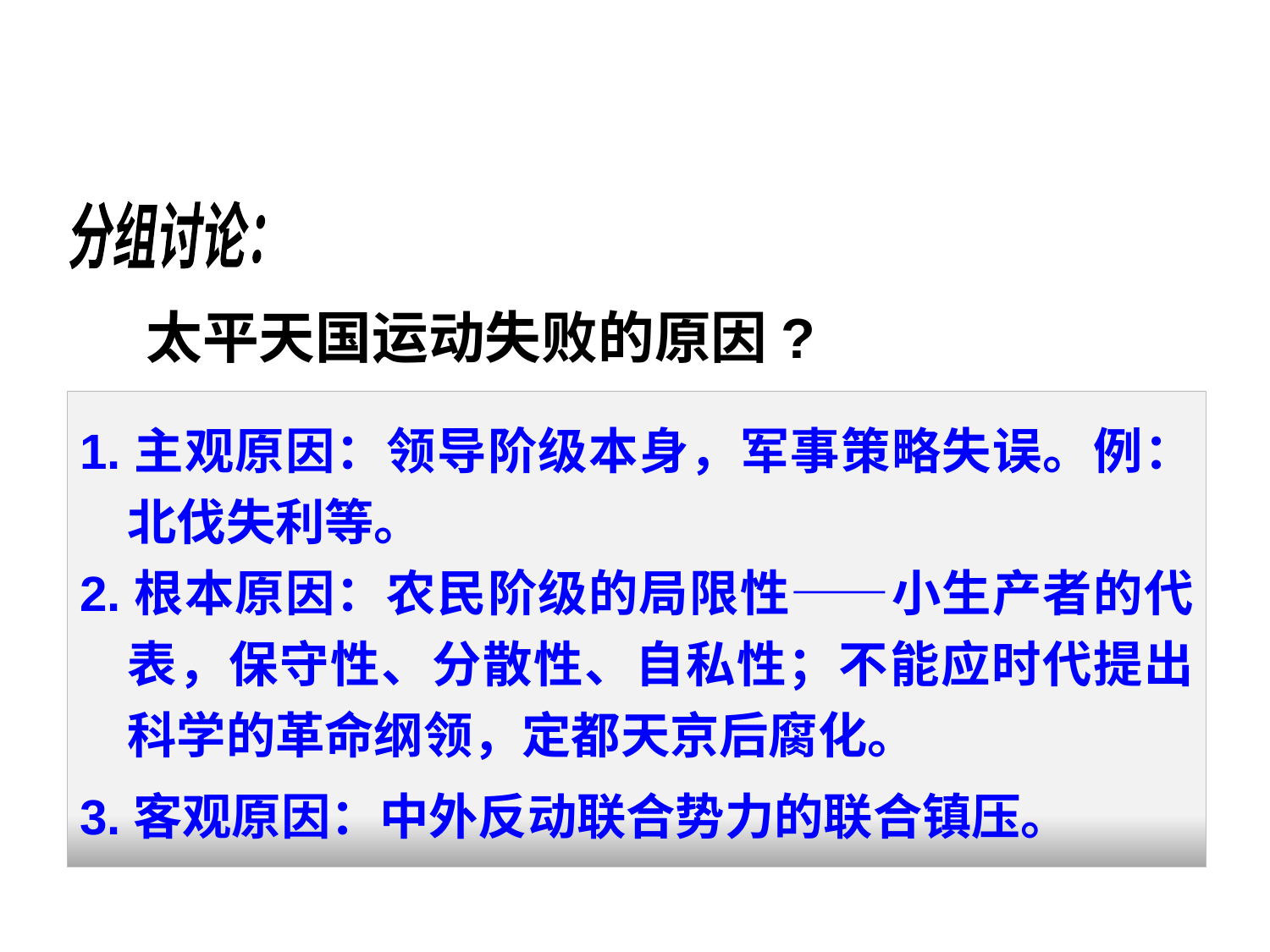

分组讨论：
太平天国运动失败的原因?

1.主观原因：领导阶级本身，军事策略失误。例：北伐失利等。
2.根本原因：农民阶级的局限性——小生产者的代表，保守性、分散性、自私性；不能应时代提出科学的革命纲领，定都天京后腐化。
3.客观原因：中外反动联合势力的联合镇压。